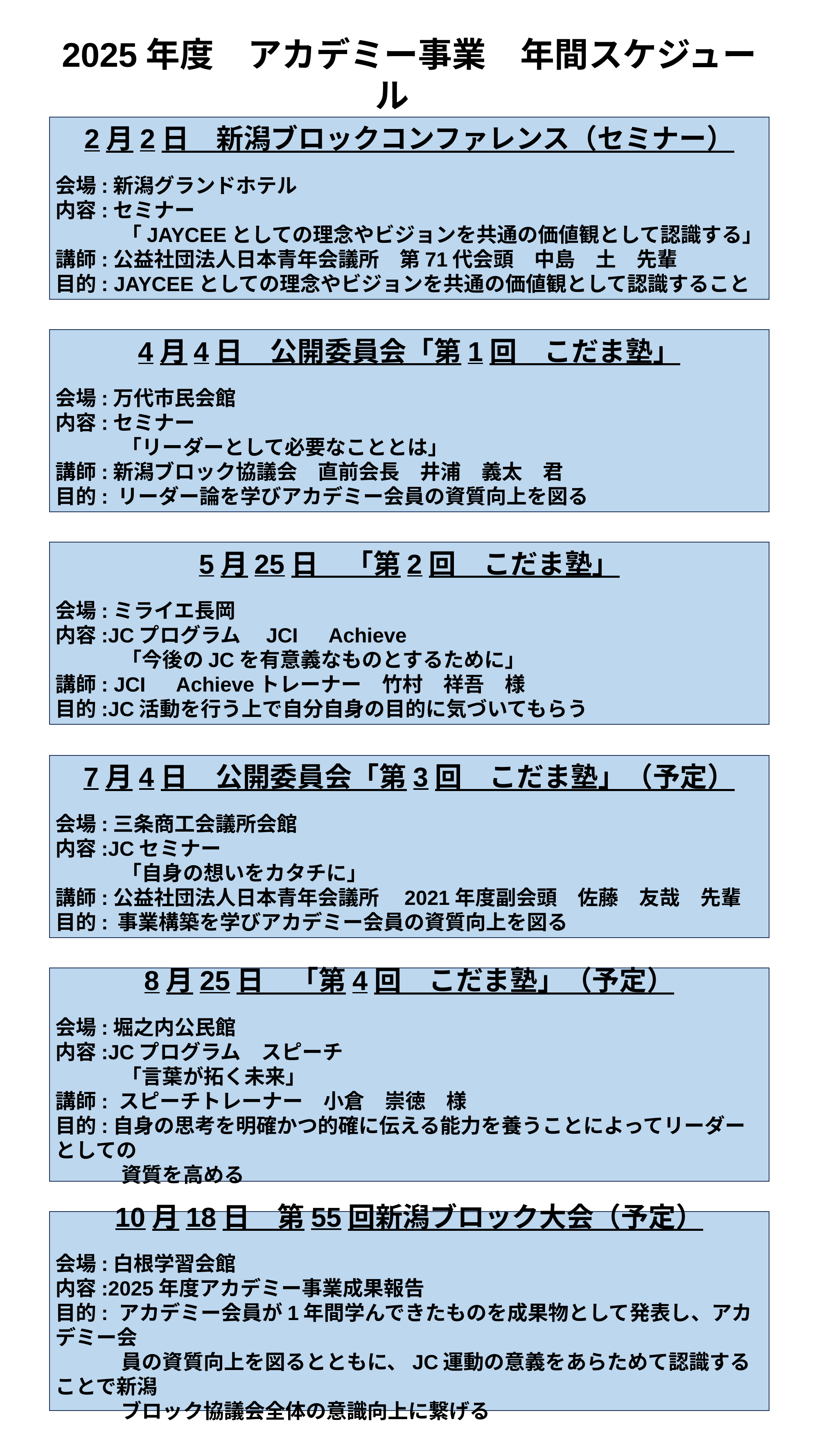

2025年度　アカデミー事業　年間スケジュール
2月2日　新潟ブロックコンファレンス（セミナー）

会場:新潟グランドホテル
内容:セミナー
　　 　「JAYCEEとしての理念やビジョンを共通の価値観として認識する」
講師:公益社団法人日本青年会議所　第71代会頭　中島　土　先輩
目的: JAYCEEとしての理念やビジョンを共通の価値観として認識すること
4月4日　公開委員会「第1回　こだま塾」

会場:万代市民会館
内容:セミナー
　　 　「リーダーとして必要なこととは」
講師:新潟ブロック協議会　直前会長　井浦　義太　君
目的: リーダー論を学びアカデミー会員の資質向上を図る
5月25日　「第2回　こだま塾」

会場:ミライエ長岡
内容:JCプログラム　JCI　Achieve
　　 　「今後のJCを有意義なものとするために」
講師: JCI　Achieveトレーナー　竹村　祥吾　様
目的:JC活動を行う上で自分自身の目的に気づいてもらう
7月4日　公開委員会「第3回　こだま塾」（予定）

会場:三条商工会議所会館
内容:JCセミナー
　　 　「自身の想いをカタチに」
講師:公益社団法人日本青年会議所　2021年度副会頭　佐藤　友哉　先輩
目的: 事業構築を学びアカデミー会員の資質向上を図る
8月25日　「第4回　こだま塾」（予定）

会場:堀之内公民館
内容:JCプログラム　スピーチ
　　 　「言葉が拓く未来」
講師: スピーチトレーナー　小倉　崇徳　様
目的:自身の思考を明確かつ的確に伝える能力を養うことによってリーダーとしての
　　　 資質を高める
10月18日　第55回新潟ブロック大会（予定）

会場:白根学習会館
内容:2025年度アカデミー事業成果報告
目的: アカデミー会員が1年間学んできたものを成果物として発表し、アカデミー会
　　　 員の資質向上を図るとともに、JC運動の意義をあらためて認識することで新潟
　　　 ブロック協議会全体の意識向上に繋げる